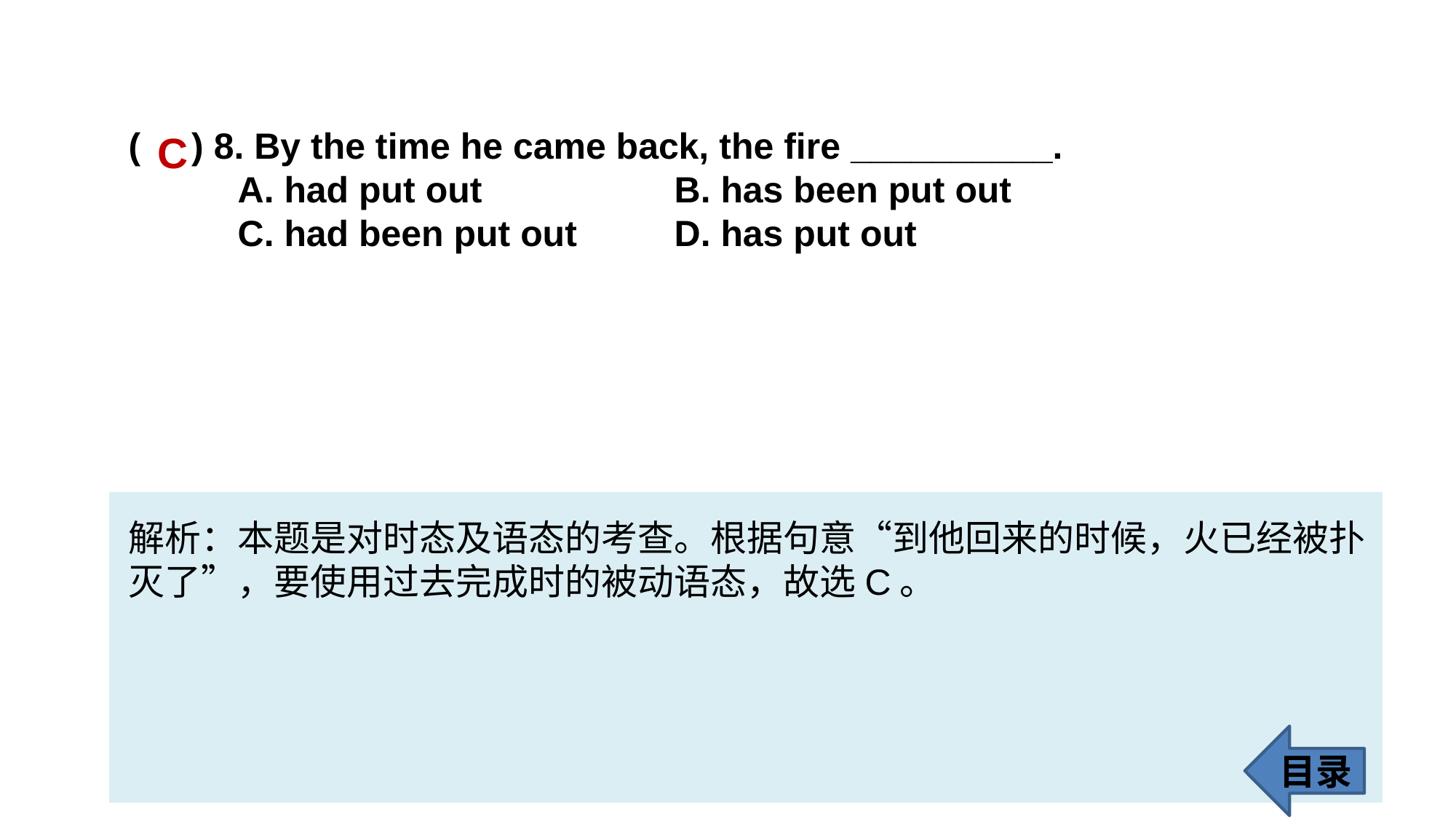

(     ) 8. By the time he came back, the fire __________.
	A. had put out 		B. has been put out
	C. had been put out 	D. has put out
C

解析：本题是对时态及语态的考查。根据句意“到他回来的时候，火已经被扑
灭了”，要使用过去完成时的被动语态，故选C。
目录
67